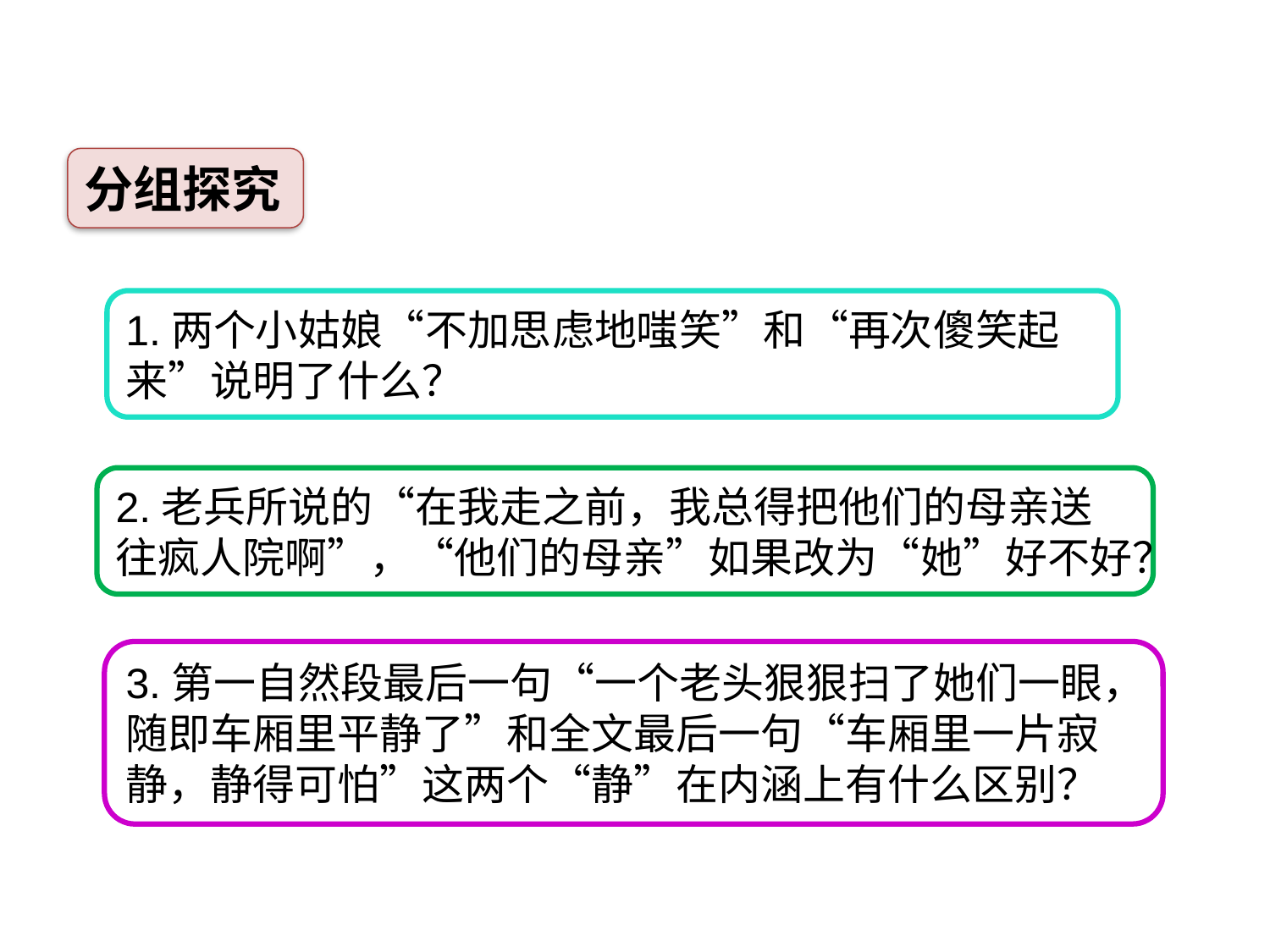

分组探究
1.两个小姑娘“不加思虑地嗤笑”和“再次傻笑起来”说明了什么？
2.老兵所说的“在我走之前，我总得把他们的母亲送往疯人院啊”，“他们的母亲”如果改为“她”好不好？
3.第一自然段最后一句“一个老头狠狠扫了她们一眼，随即车厢里平静了”和全文最后一句“车厢里一片寂静，静得可怕”这两个“静”在内涵上有什么区别？